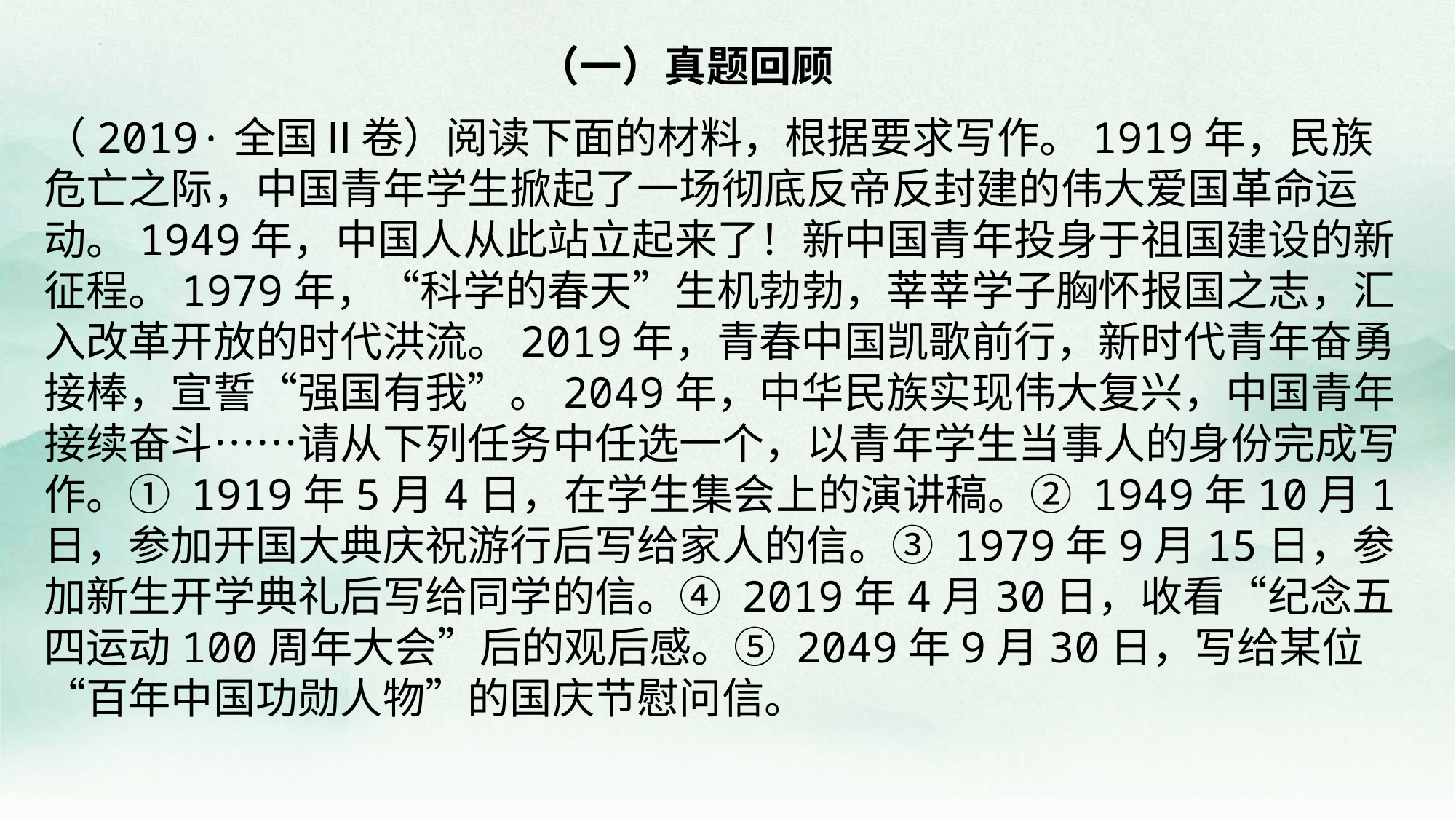

（一）真题回顾
（2019·全国Ⅱ卷）阅读下面的材料，根据要求写作。1919年，民族危亡之际，中国青年学生掀起了一场彻底反帝反封建的伟大爱国革命运动。1949年，中国人从此站立起来了！新中国青年投身于祖国建设的新征程。1979年，“科学的春天”生机勃勃，莘莘学子胸怀报国之志，汇入改革开放的时代洪流。2019年，青春中国凯歌前行，新时代青年奋勇接棒，宣誓“强国有我”。2049年，中华民族实现伟大复兴，中国青年接续奋斗……请从下列任务中任选一个，以青年学生当事人的身份完成写作。① 1919年5月4日，在学生集会上的演讲稿。② 1949年10月1日，参加开国大典庆祝游行后写给家人的信。③ 1979年9月15日，参加新生开学典礼后写给同学的信。④ 2019年4月30日，收看“纪念五四运动100周年大会”后的观后感。⑤ 2049年9月30日，写给某位“百年中国功勋人物”的国庆节慰问信。